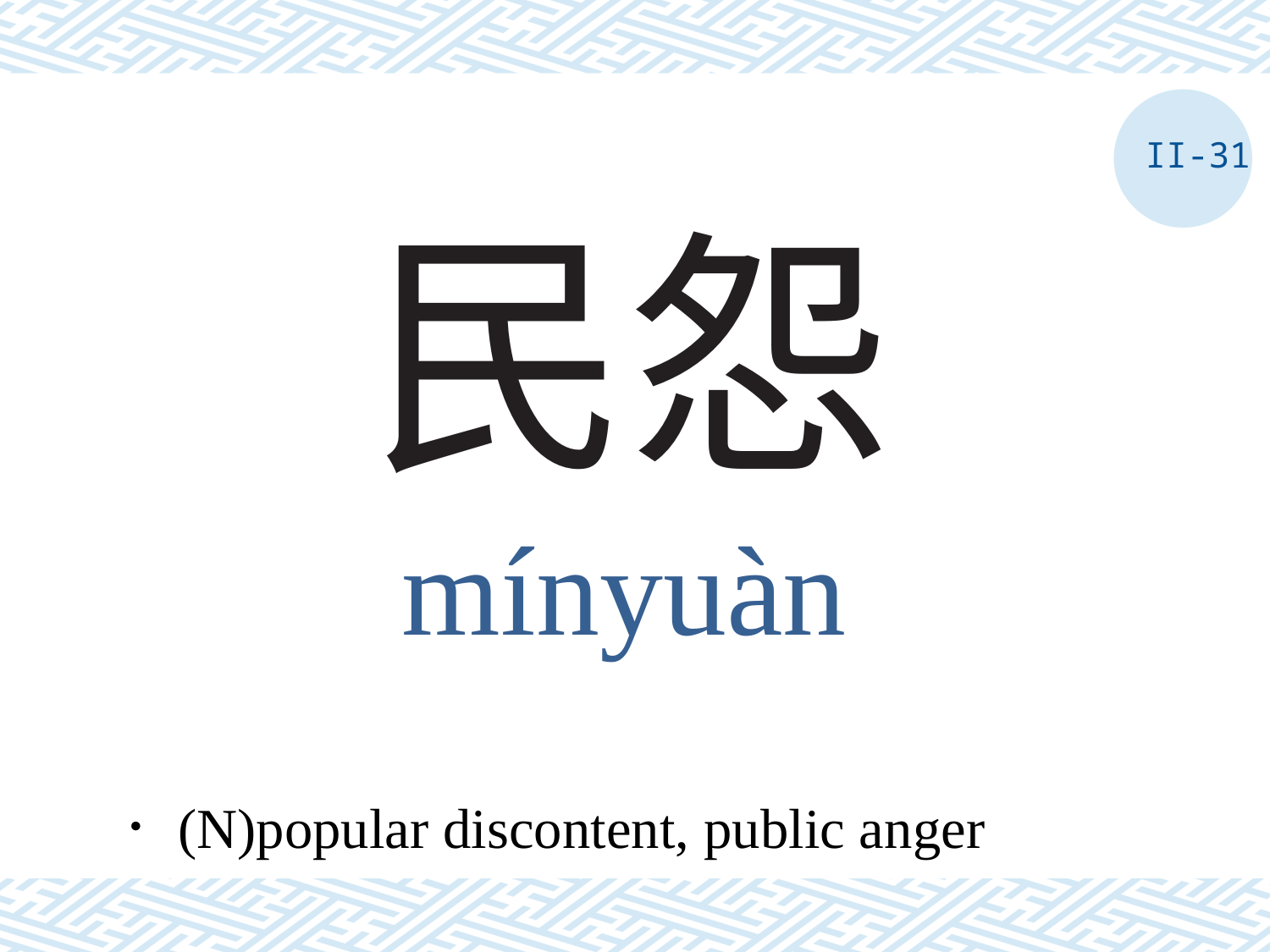

II-31

# 民怨
mínyuàn
．(N)popular discontent, public anger